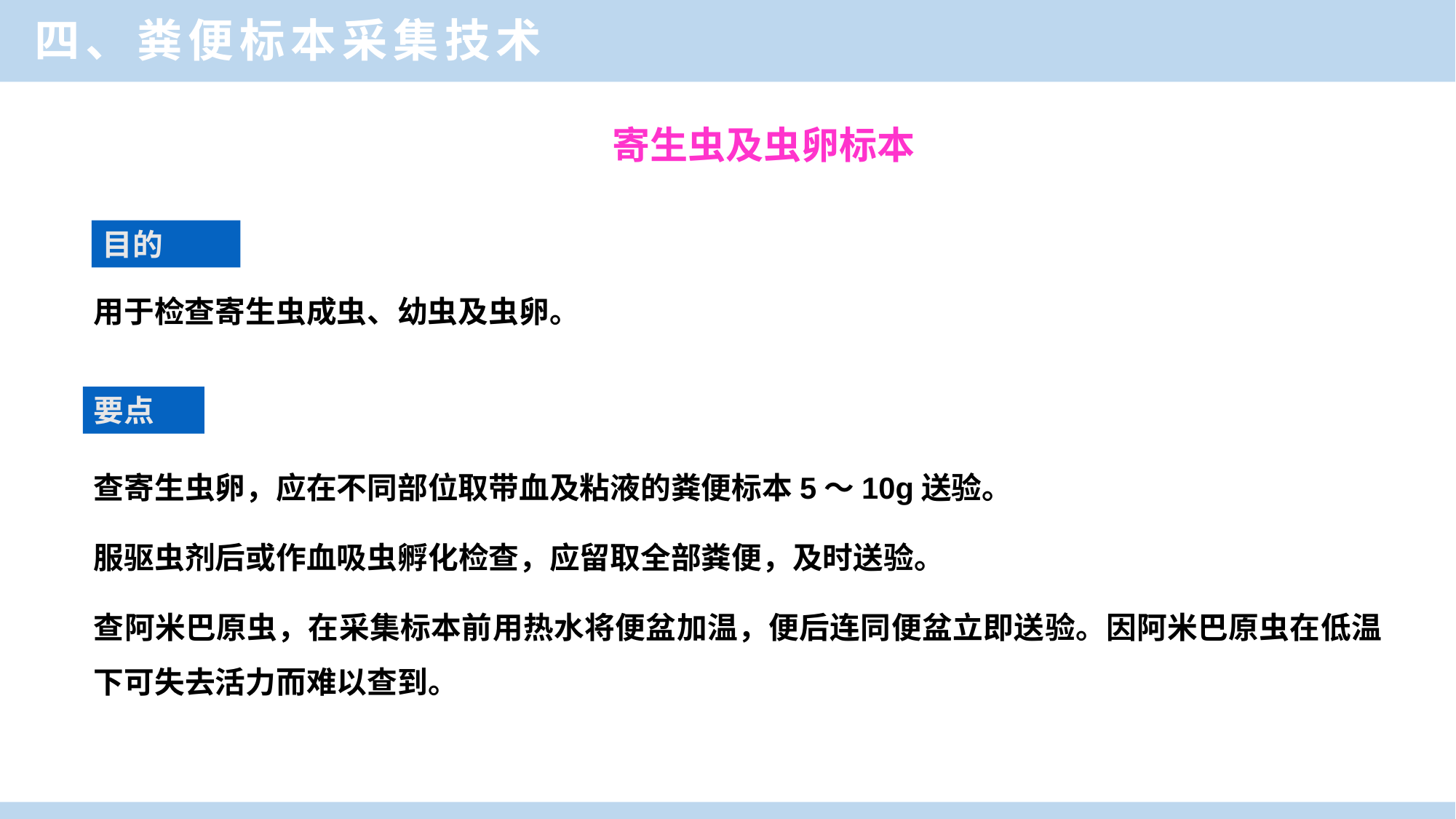

四、粪便标本采集技术
寄生虫及虫卵标本
目的
用于检查寄生虫成虫、幼虫及虫卵。

要点
查寄生虫卵，应在不同部位取带血及粘液的粪便标本5～10g送验。
服驱虫剂后或作血吸虫孵化检查，应留取全部粪便，及时送验。
查阿米巴原虫，在采集标本前用热水将便盆加温，便后连同便盆立即送验。因阿米巴原虫在低温下可失去活力而难以查到。